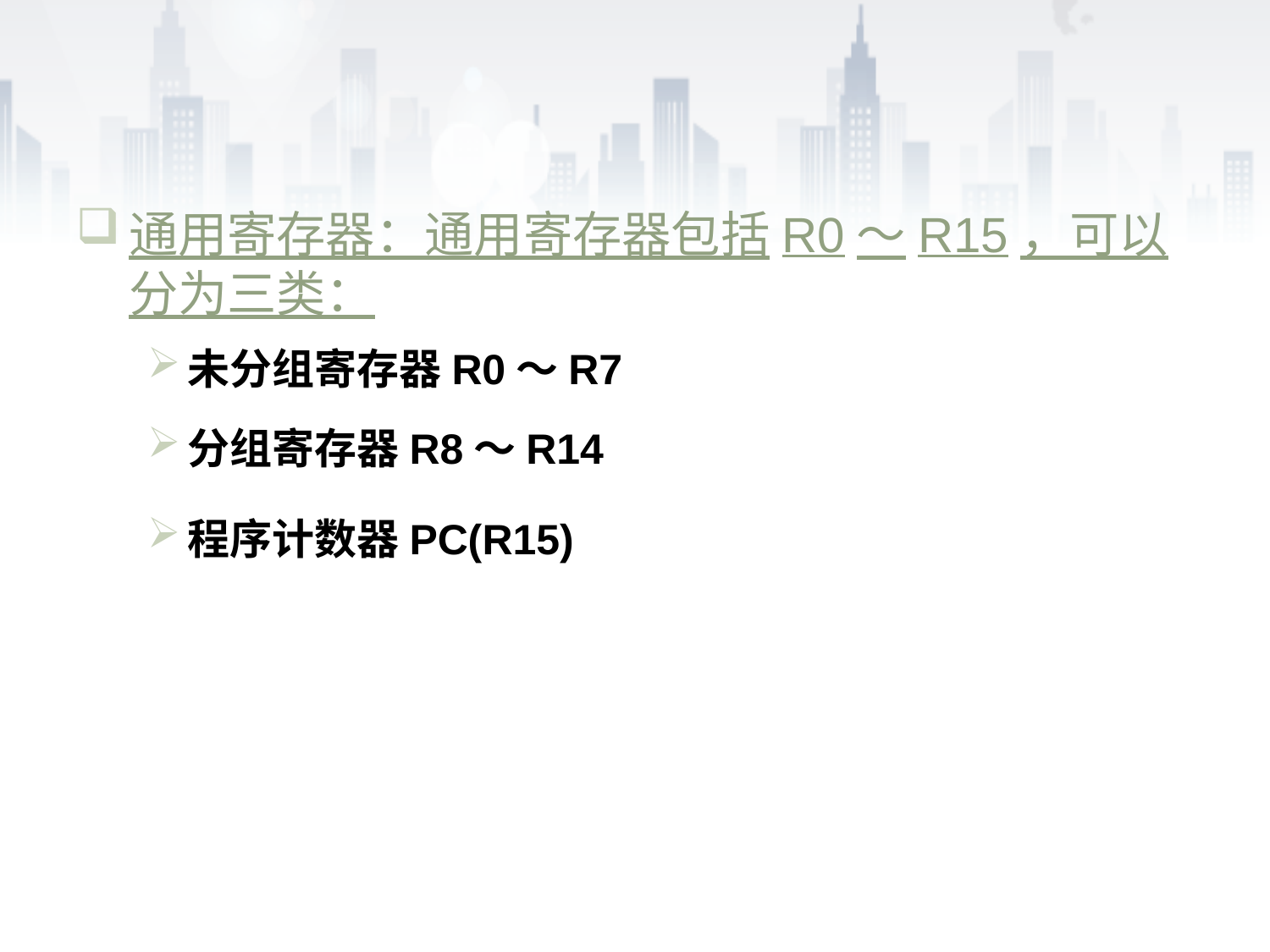

通用寄存器：通用寄存器包括R0～R15，可以分为三类：

未分组寄存器R0～R7
分组寄存器R8～R14
程序计数器PC(R15)